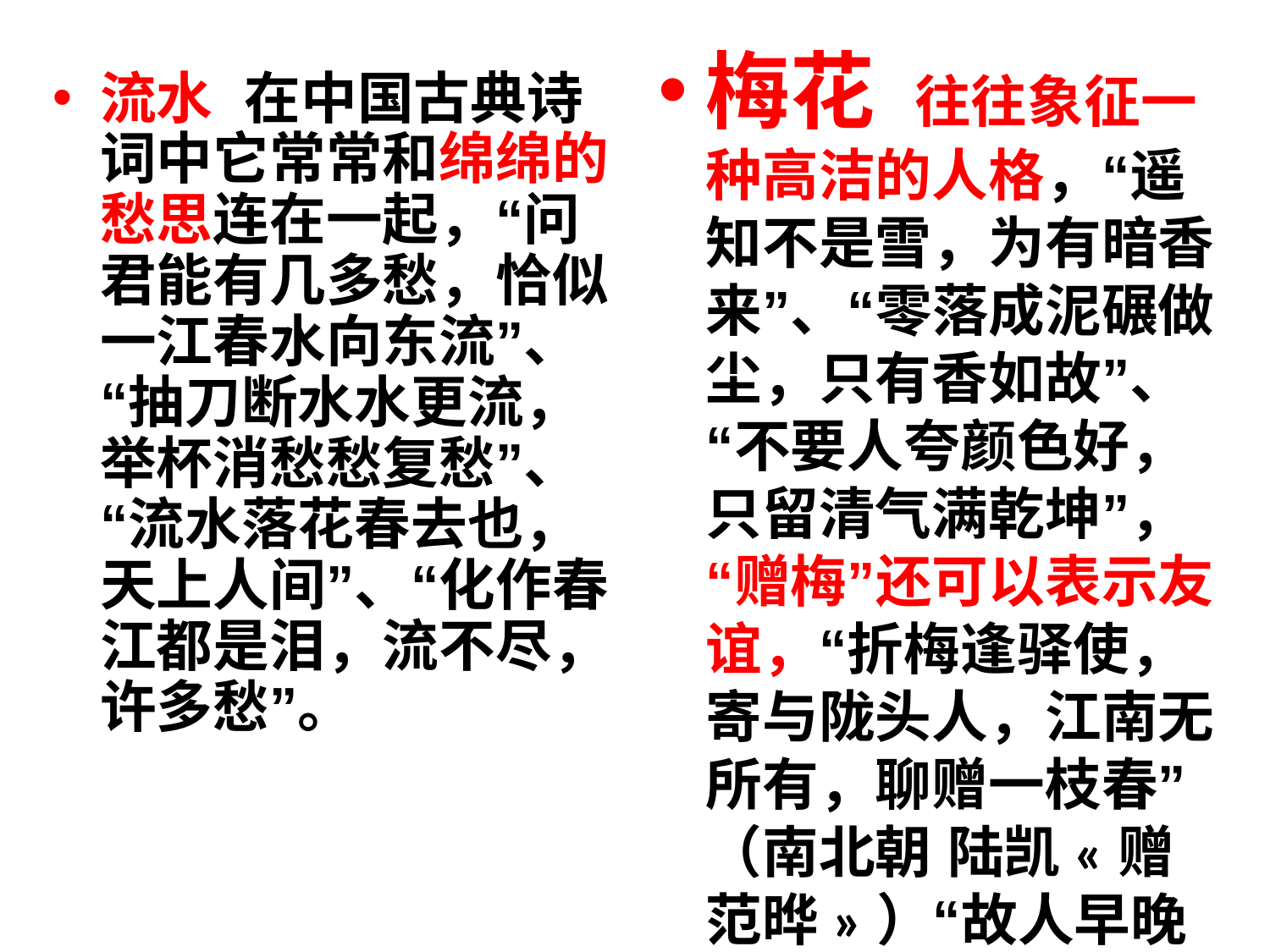

梅花  往往象征一种高洁的人格，“遥知不是雪，为有暗香来”、“零落成泥碾做尘，只有香如故”、“不要人夸颜色好，只留清气满乾坤”，“赠梅”还可以表示友谊，“折梅逢驿使，寄与陇头人，江南无所有，聊赠一枝春”（南北朝 陆凯«赠范晔»）“故人早晚上高台，赠我江南一枝春”。
流水  在中国古典诗词中它常常和绵绵的愁思连在一起，“问君能有几多愁，恰似一江春水向东流”、“抽刀断水水更流，举杯消愁愁复愁”、“流水落花春去也，天上人间”、“化作春江都是泪，流不尽，许多愁”。